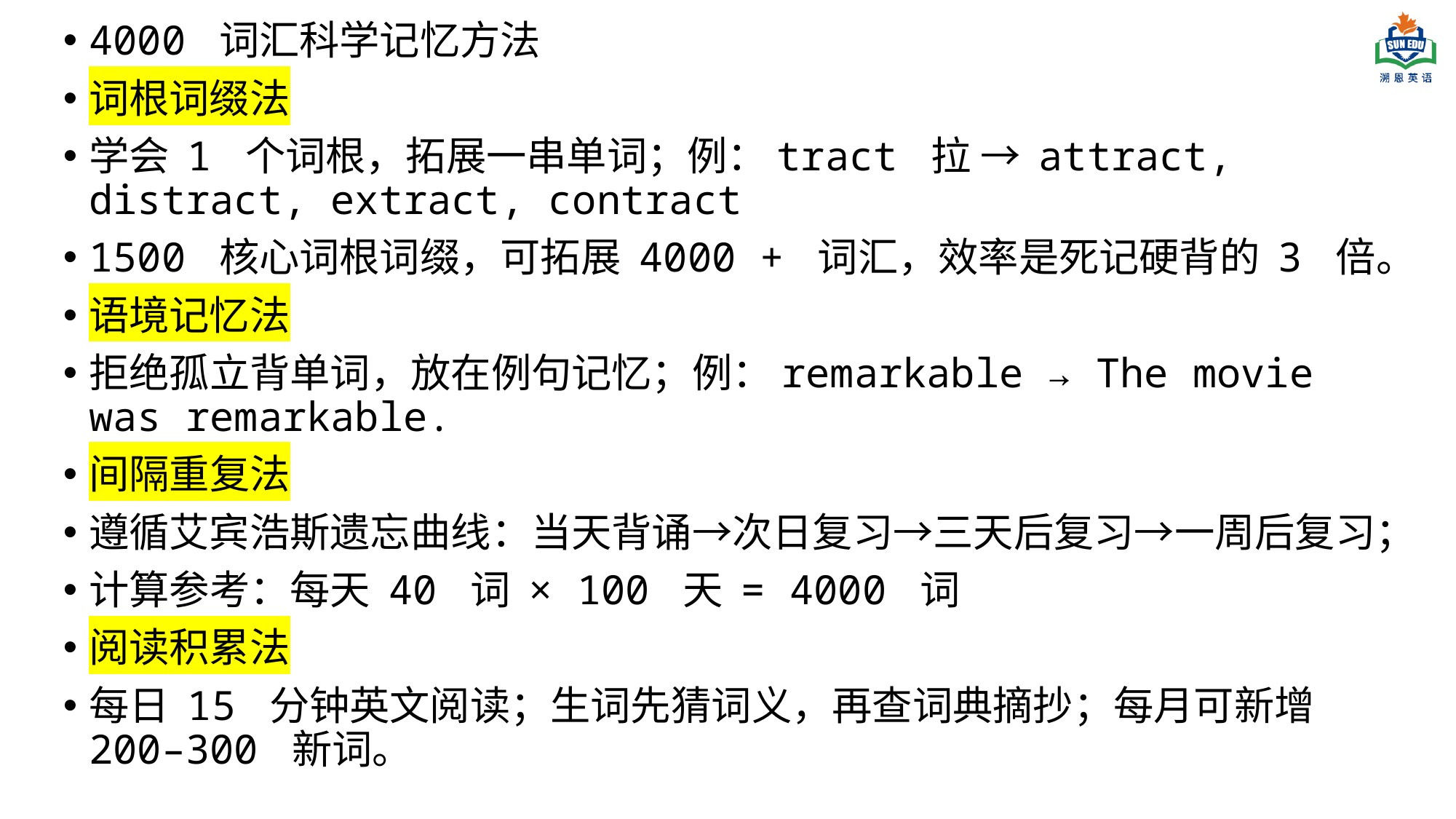

4000 词汇科学记忆方法
词根词缀法
学会 1 个词根，拓展一串单词；例：tract 拉 → attract, distract, extract, contract
1500 核心词根词缀，可拓展 4000 + 词汇，效率是死记硬背的 3 倍。
语境记忆法
拒绝孤立背单词，放在例句记忆；例：remarkable → The movie was remarkable.
间隔重复法
遵循艾宾浩斯遗忘曲线：当天背诵→次日复习→三天后复习→一周后复习；
计算参考：每天 40 词 × 100 天 = 4000 词
阅读积累法
每日 15 分钟英文阅读；生词先猜词义，再查词典摘抄；每月可新增 200–300 新词。